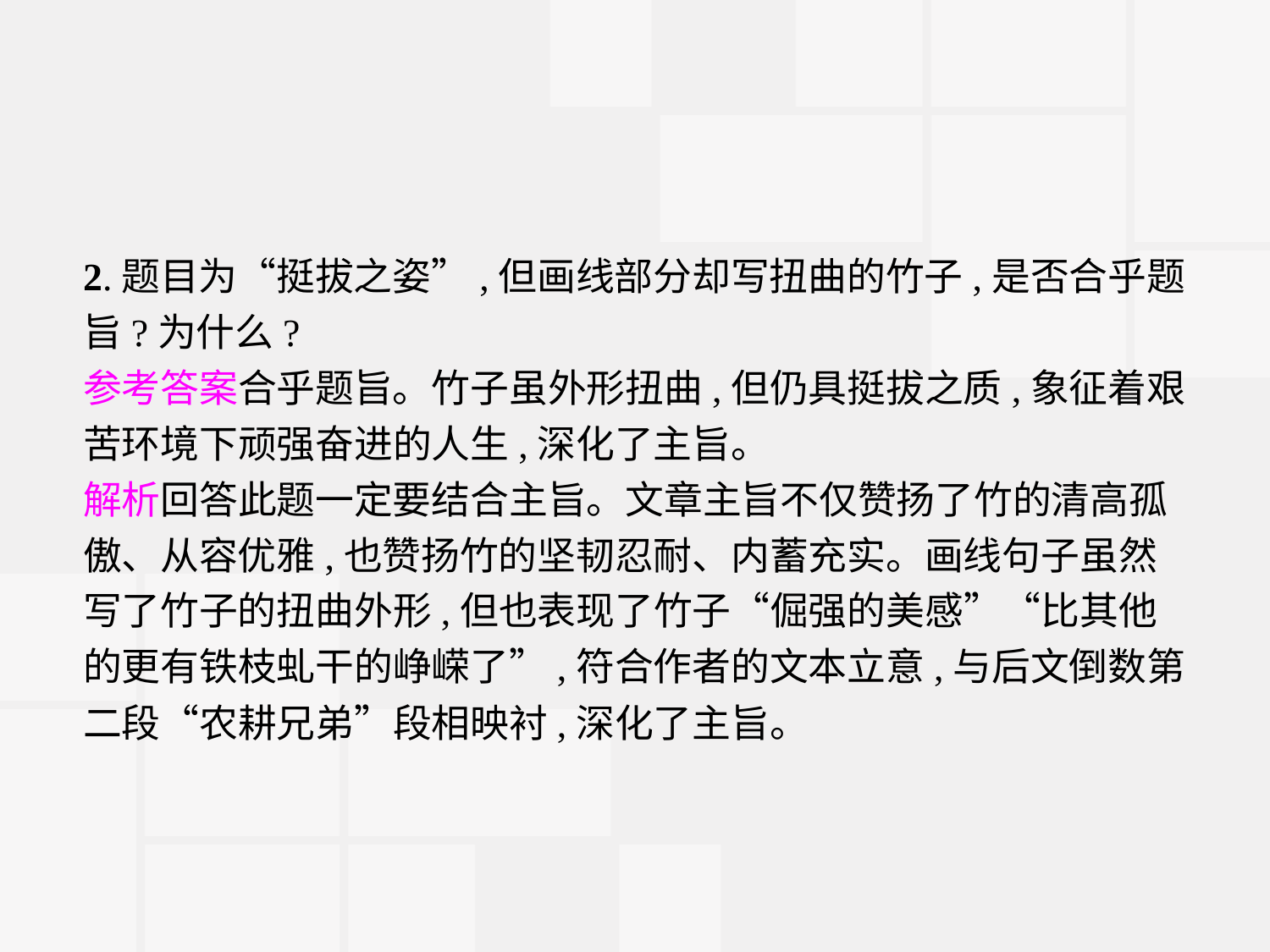

2.题目为“挺拔之姿”,但画线部分却写扭曲的竹子,是否合乎题旨?为什么?
参考答案合乎题旨。竹子虽外形扭曲,但仍具挺拔之质,象征着艰苦环境下顽强奋进的人生,深化了主旨。
解析回答此题一定要结合主旨。文章主旨不仅赞扬了竹的清高孤傲、从容优雅,也赞扬竹的坚韧忍耐、内蓄充实。画线句子虽然写了竹子的扭曲外形,但也表现了竹子“倔强的美感”“比其他的更有铁枝虬干的峥嵘了”,符合作者的文本立意,与后文倒数第二段“农耕兄弟”段相映衬,深化了主旨。